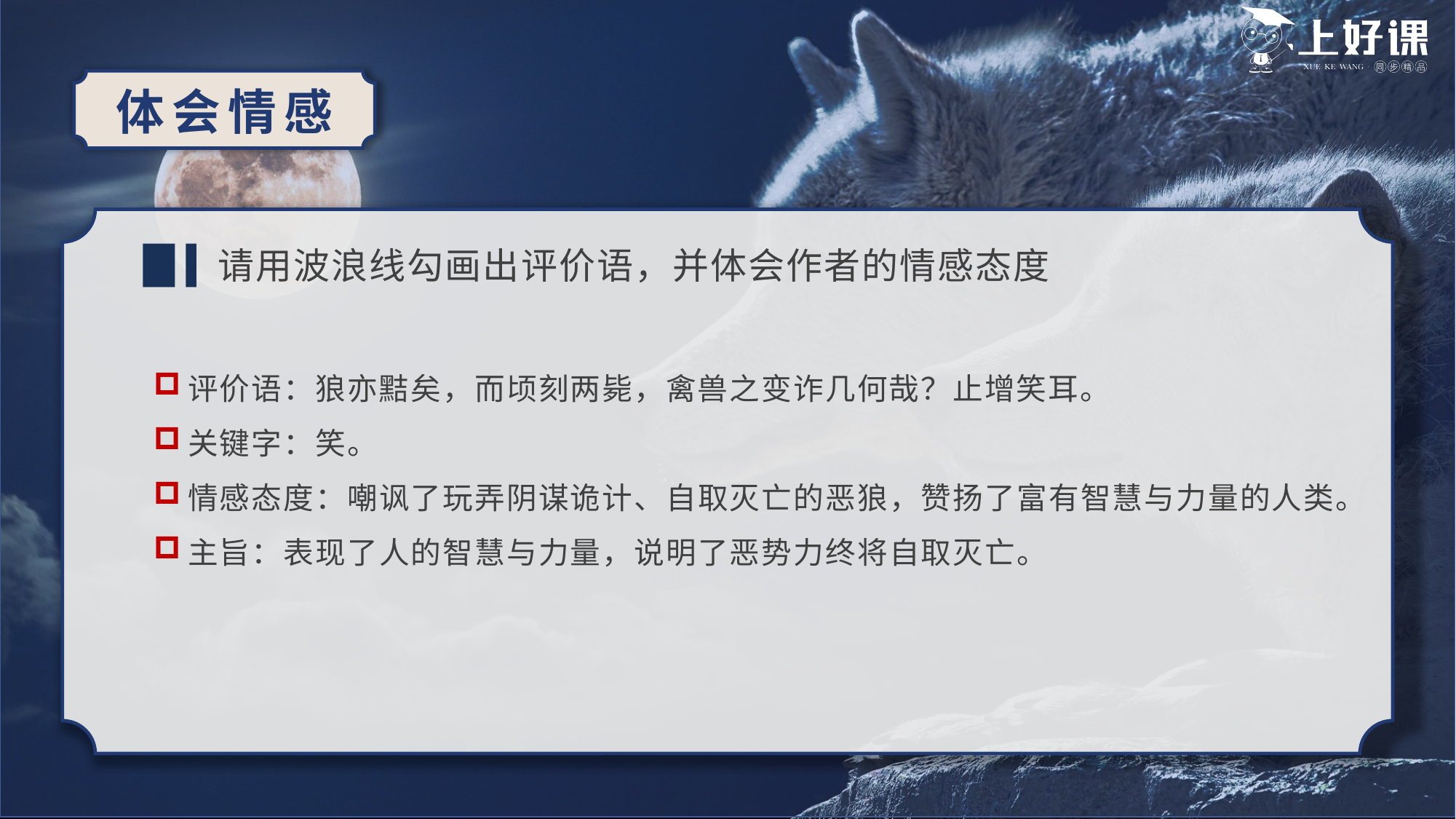

体会情感
请用波浪线勾画出评价语，并体会作者的情感态度

评价语：狼亦黠矣，而顷刻两毙，禽兽之变诈几何哉？止增笑耳。
关键字：笑。
情感态度：嘲讽了玩弄阴谋诡计、自取灭亡的恶狼，赞扬了富有智慧与力量的人类。
主旨：表现了人的智慧与力量，说明了恶势力终将自取灭亡。